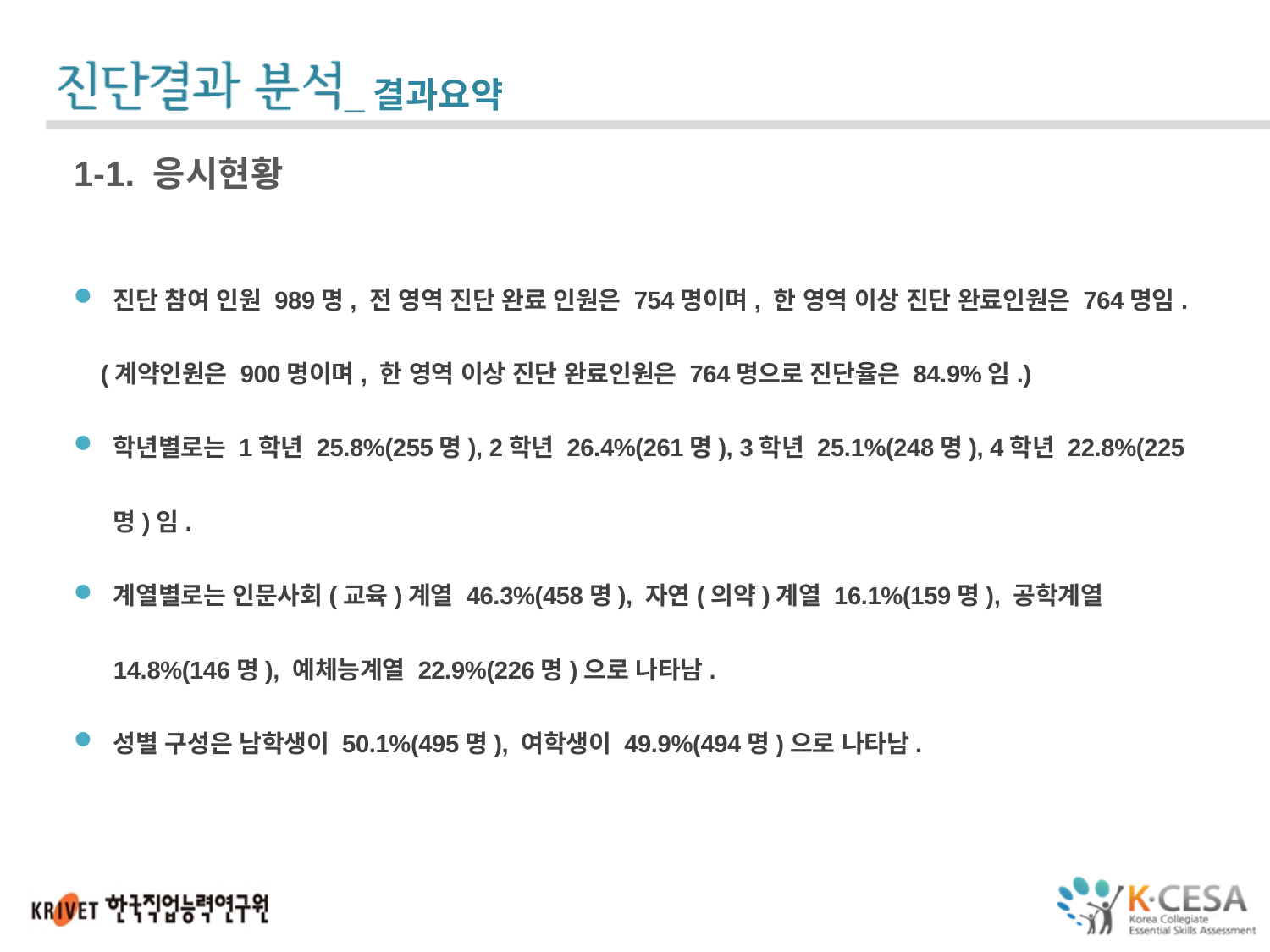

_결과요약
1-1. 응시현황
진단 참여 인원 989명, 전 영역 진단 완료 인원은 754명이며, 한 영역 이상 진단 완료인원은 764명임.
    (계약인원은 900명이며, 한 영역 이상 진단 완료인원은 764명으로 진단율은 84.9%임.)
학년별로는 1학년 25.8%(255명), 2학년 26.4%(261명), 3학년 25.1%(248명), 4학년 22.8%(225명)임.
계열별로는 인문사회(교육)계열 46.3%(458명), 자연(의약)계열 16.1%(159명), 공학계열 14.8%(146명), 예체능계열 22.9%(226명)으로 나타남.
성별 구성은 남학생이 50.1%(495명), 여학생이 49.9%(494명)으로 나타남.